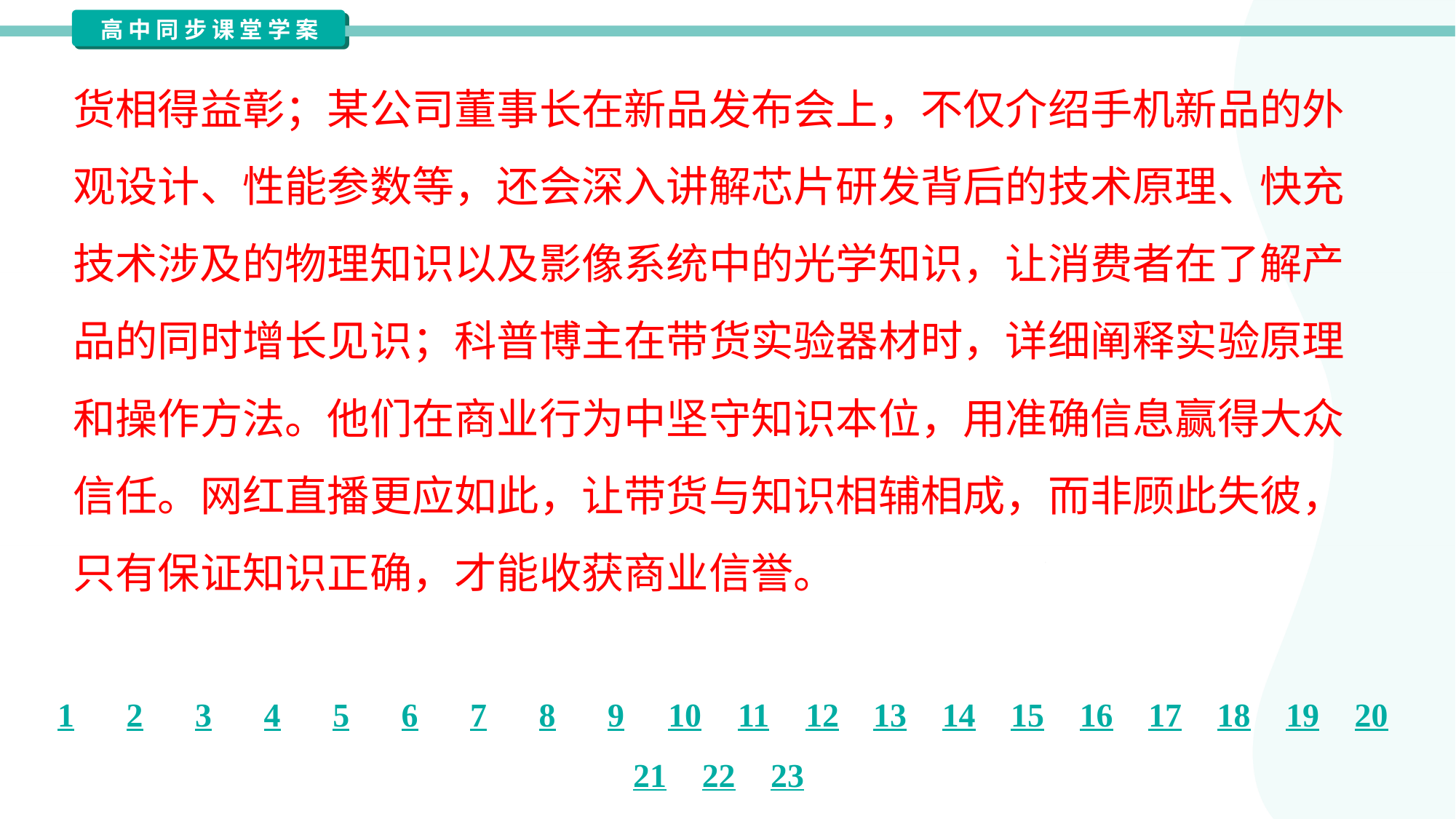

货相得益彰；某公司董事长在新品发布会上，不仅介绍手机新品的外
观设计、性能参数等，还会深入讲解芯片研发背后的技术原理、快充
技术涉及的物理知识以及影像系统中的光学知识，让消费者在了解产
品的同时增长见识；科普博主在带货实验器材时，详细阐释实验原理
和操作方法。他们在商业行为中坚守知识本位，用准确信息赢得大众
信任。网红直播更应如此，让带货与知识相辅相成，而非顾此失彼，
只有保证知识正确，才能收获商业信誉。